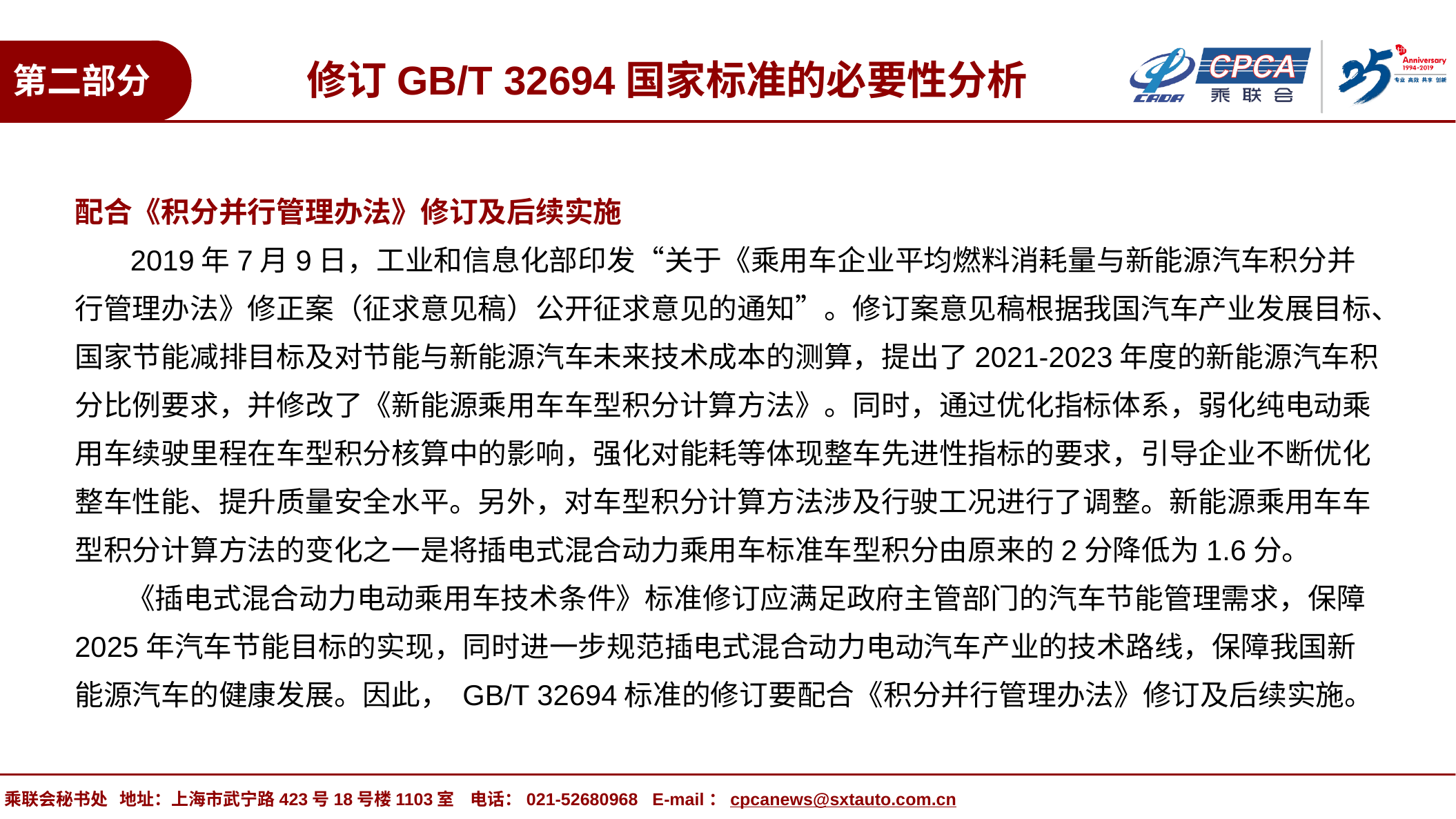

修订GB/T 32694国家标准的必要性分析
第二部分
配合《积分并行管理办法》修订及后续实施
       2019年7月9日，工业和信息化部印发“关于《乘用车企业平均燃料消耗量与新能源汽车积分并行管理办法》修正案（征求意见稿）公开征求意见的通知”。修订案意见稿根据我国汽车产业发展目标、国家节能减排目标及对节能与新能源汽车未来技术成本的测算，提出了2021-2023年度的新能源汽车积分比例要求，并修改了《新能源乘用车车型积分计算方法》。同时，通过优化指标体系，弱化纯电动乘用车续驶里程在车型积分核算中的影响，强化对能耗等体现整车先进性指标的要求，引导企业不断优化整车性能、提升质量安全水平。另外，对车型积分计算方法涉及行驶工况进行了调整。新能源乘用车车型积分计算方法的变化之一是将插电式混合动力乘用车标准车型积分由原来的2分降低为1.6分。
       《插电式混合动力电动乘用车技术条件》标准修订应满足政府主管部门的汽车节能管理需求，保障2025年汽车节能目标的实现，同时进一步规范插电式混合动力电动汽车产业的技术路线，保障我国新能源汽车的健康发展。因此， GB/T 32694标准的修订要配合《积分并行管理办法》修订及后续实施。